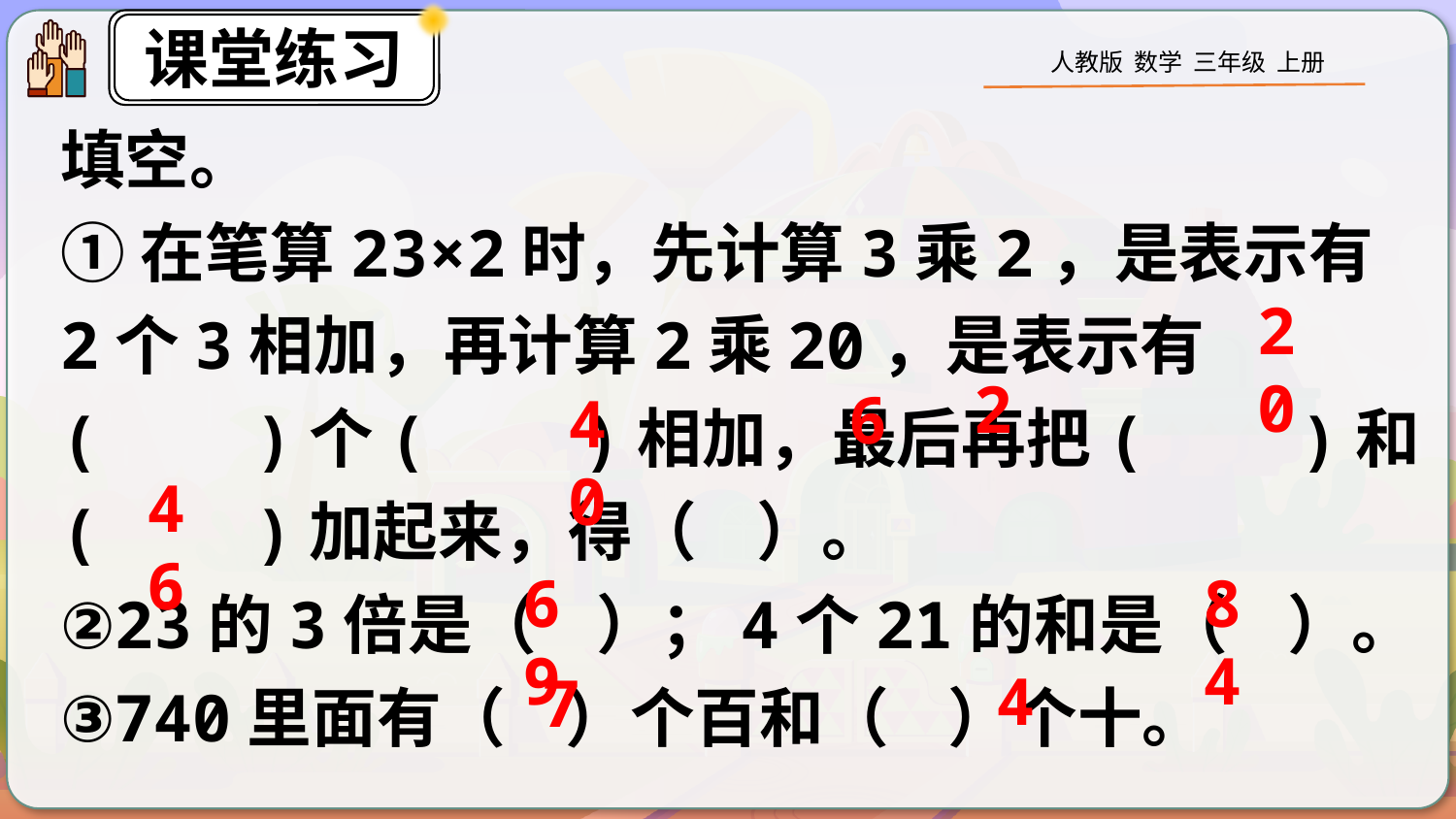

填空。
①在笔算23×2时，先计算3乘2，是表示有2个3相加，再计算2乘20，是表示有(    )个(    )相加，最后再把(    )和(    )加起来，得（    ）。
②23的3倍是（    ）；4个21的和是（    ）。
③740里面有（    ）个百和（    ）个十。
20
 2
6
40
46
69
84
4
7